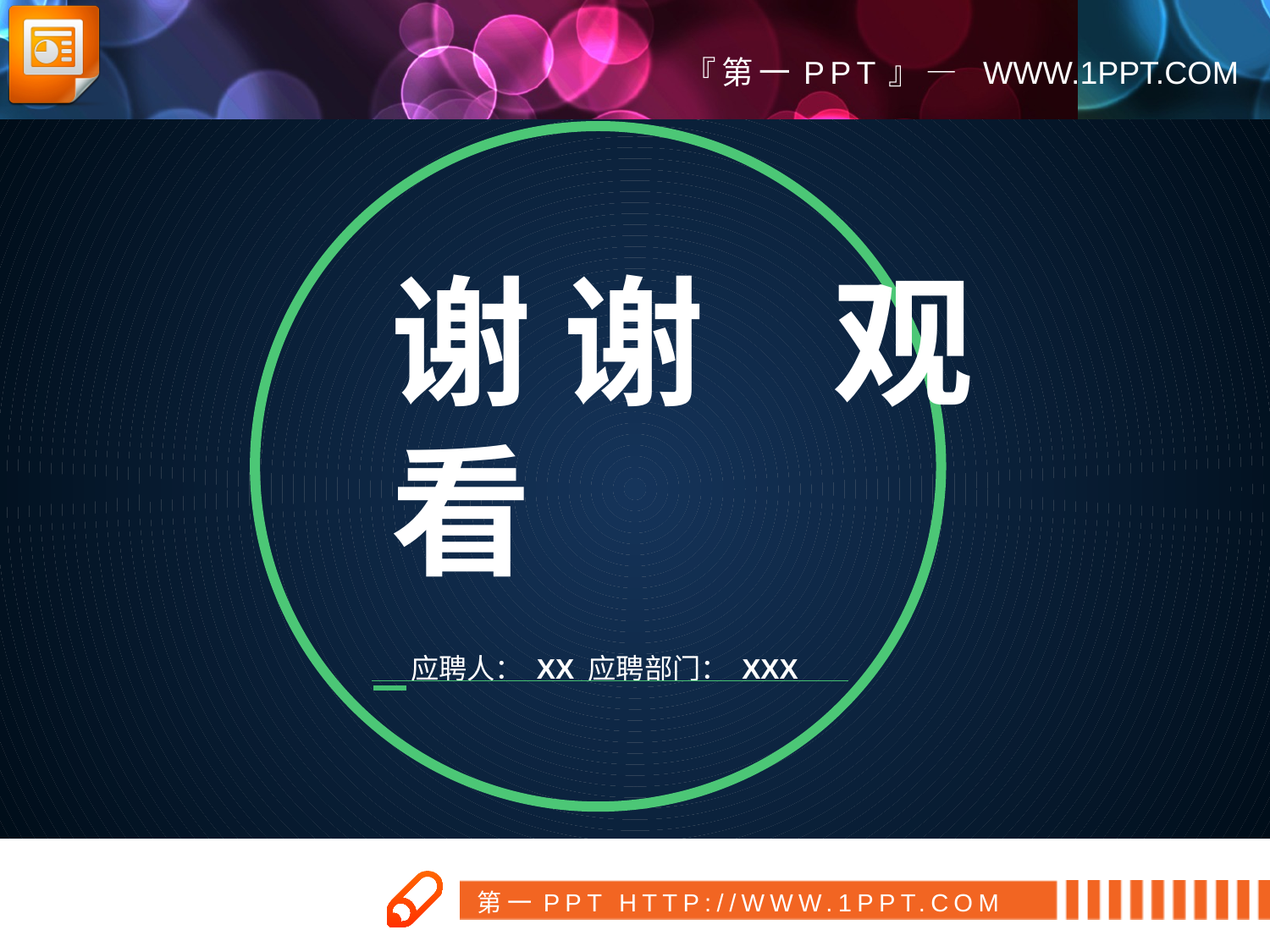

谢 谢    观 看
应聘人： XX
应聘部门： XXX